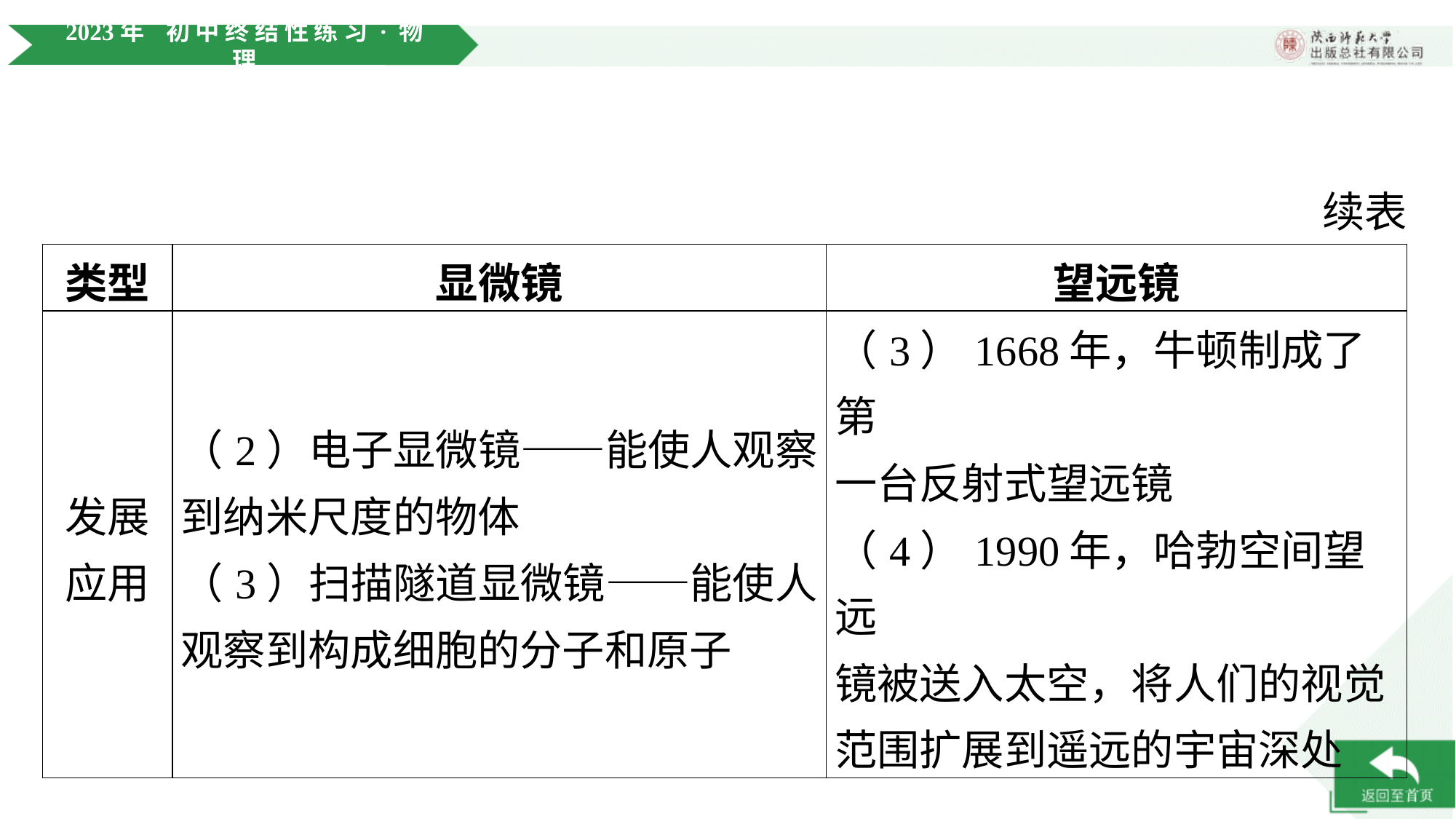

续表
| 类型 | 显微镜 | 望远镜 |
| --- | --- | --- |
| 发展 应用 | （2）电子显微镜——能使人观察 到纳米尺度的物体 （3）扫描隧道显微镜——能使人 观察到构成细胞的分子和原子 | （3）1668年，牛顿制成了第 一台反射式望远镜 （4）1990年，哈勃空间望远 镜被送入太空，将人们的视觉 范围扩展到遥远的宇宙深处 |